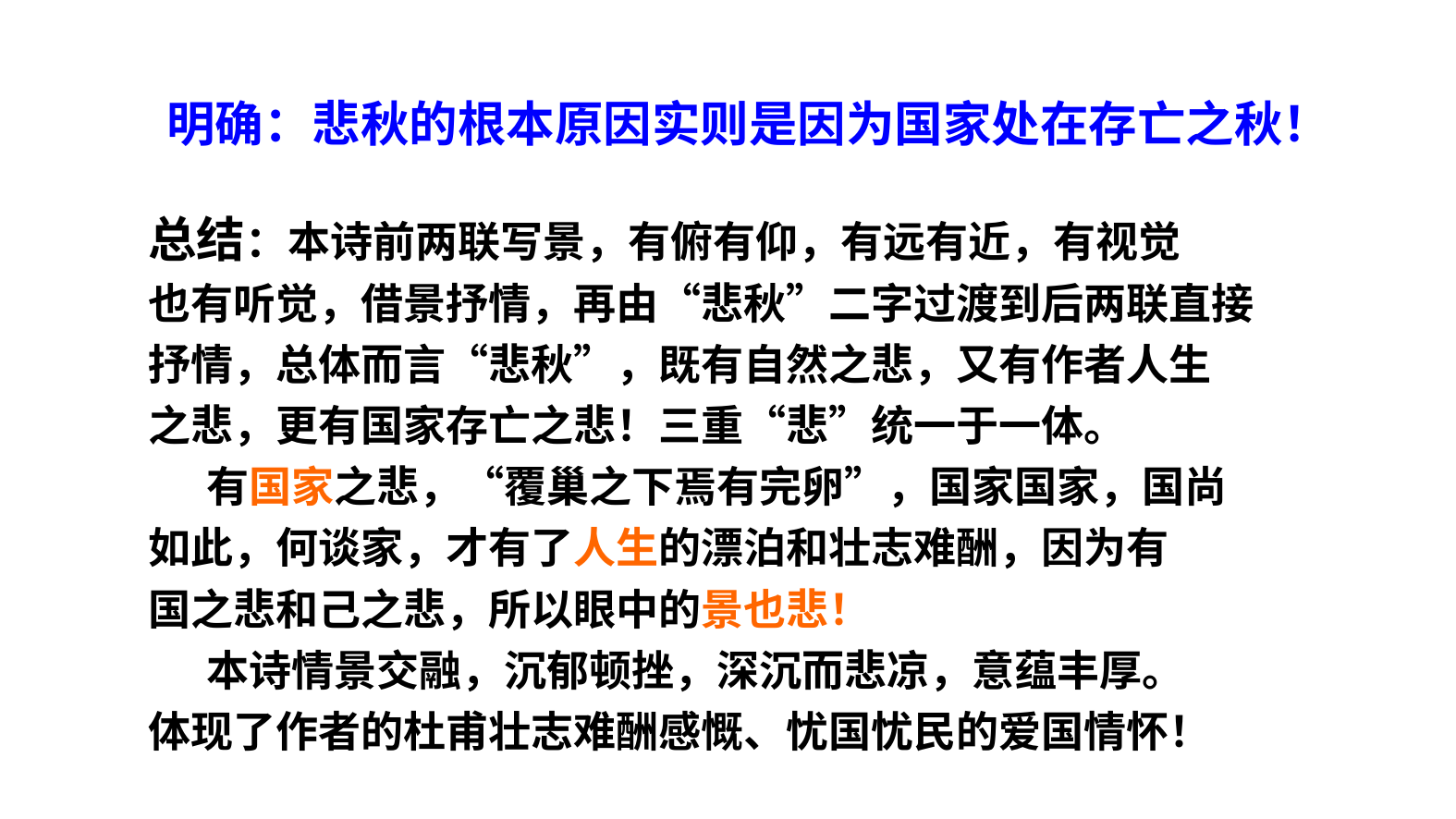

明确：悲秋的根本原因实则是因为国家处在存亡之秋！
总结：本诗前两联写景，有俯有仰，有远有近，有视觉
也有听觉，借景抒情，再由“悲秋”二字过渡到后两联直接
抒情，总体而言“悲秋”，既有自然之悲，又有作者人生
之悲，更有国家存亡之悲！三重“悲”统一于一体。
     有国家之悲，“覆巢之下焉有完卵”，国家国家，国尚
如此，何谈家，才有了人生的漂泊和壮志难酬，因为有
国之悲和己之悲，所以眼中的景也悲！
     本诗情景交融，沉郁顿挫，深沉而悲凉，意蕴丰厚。
体现了作者的杜甫壮志难酬感慨、忧国忧民的爱国情怀！